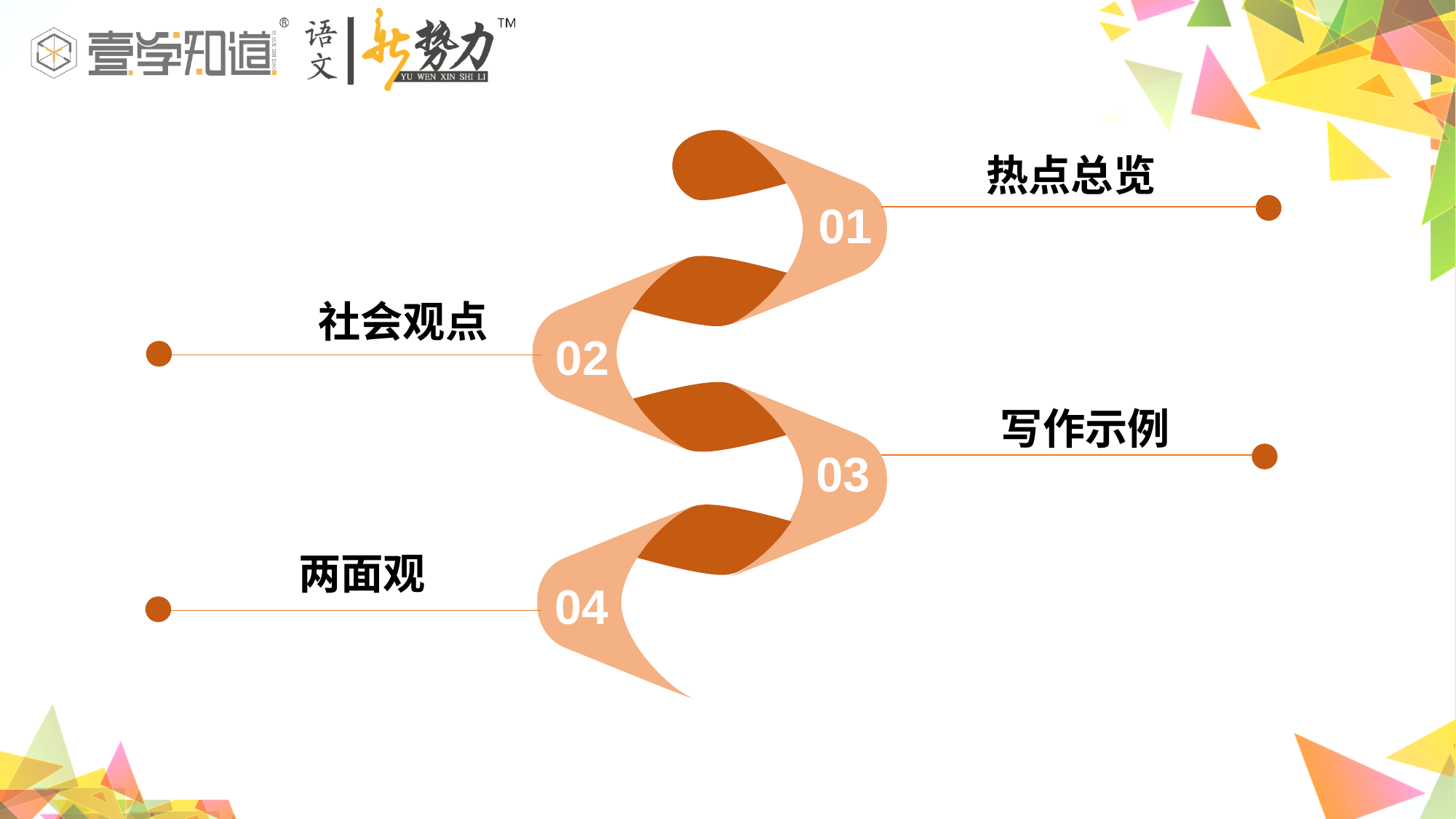

热点总览

01

   社会观点

02

   写作示例
03

两面观
04